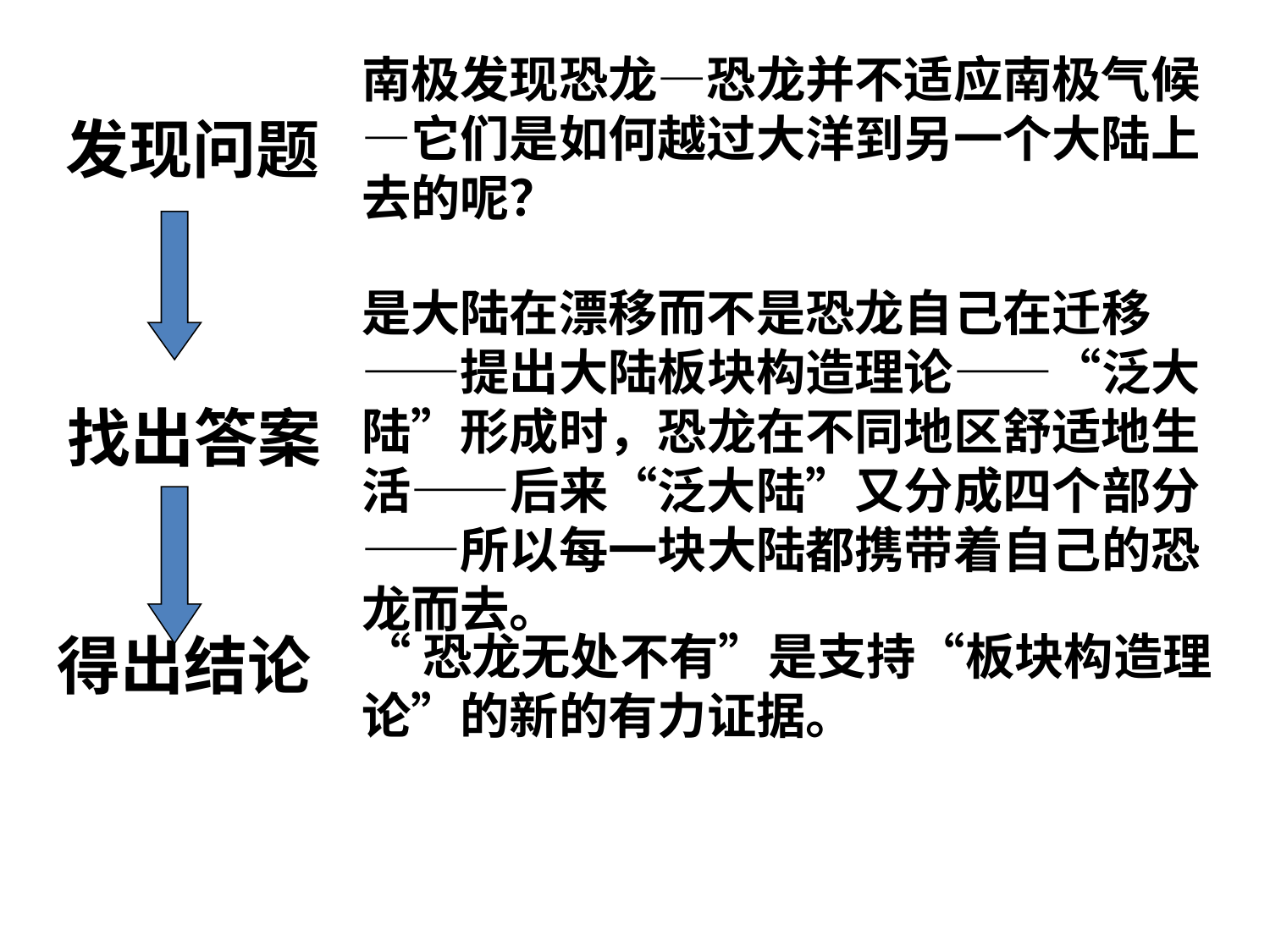

南极发现恐龙—恐龙并不适应南极气候—它们是如何越过大洋到另一个大陆上去的呢？
# 发现问题

是大陆在漂移而不是恐龙自己在迁移——提出大陆板块构造理论——“泛大陆”形成时，恐龙在不同地区舒适地生活——后来“泛大陆”又分成四个部分——所以每一块大陆都携带着自己的恐龙而去。
找出答案

得出结论
“恐龙无处不有”是支持“板块构造理论”的新的有力证据。